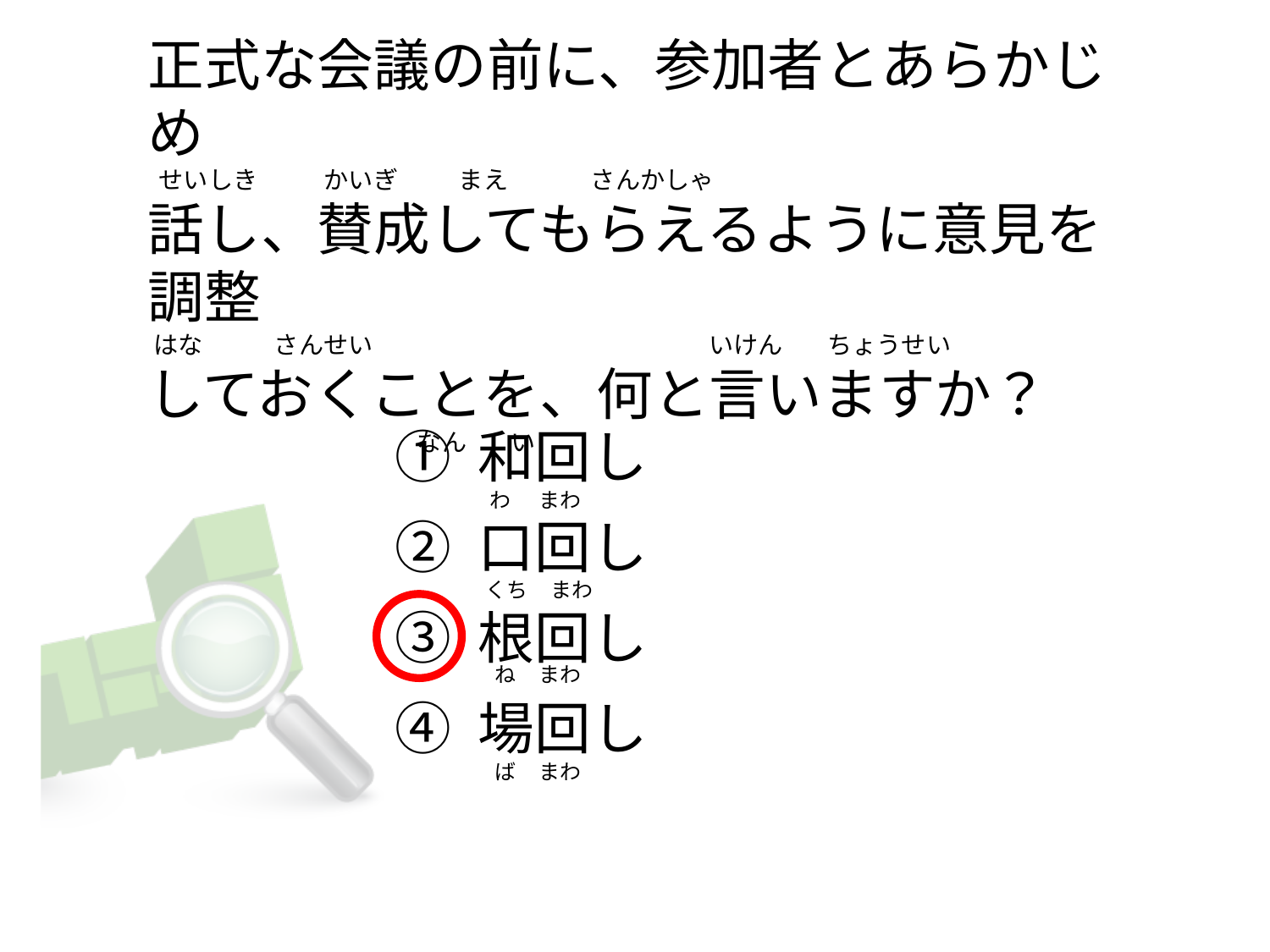

# 正式な会議の前に、参加者とあらかじめ   せいしき            かいぎ           まえ               さんかしゃ 話し、賛成してもらえるように意見を調整  はな             さんせい                                                             いけん        ちょうせい しておくことを、何と言いますか？                                                  なん        い
① 和回し
② 口回し
③ 根回し
④ 場回し
  わ      まわ
 くち     まわ

   ね     まわ
   ば     まわ